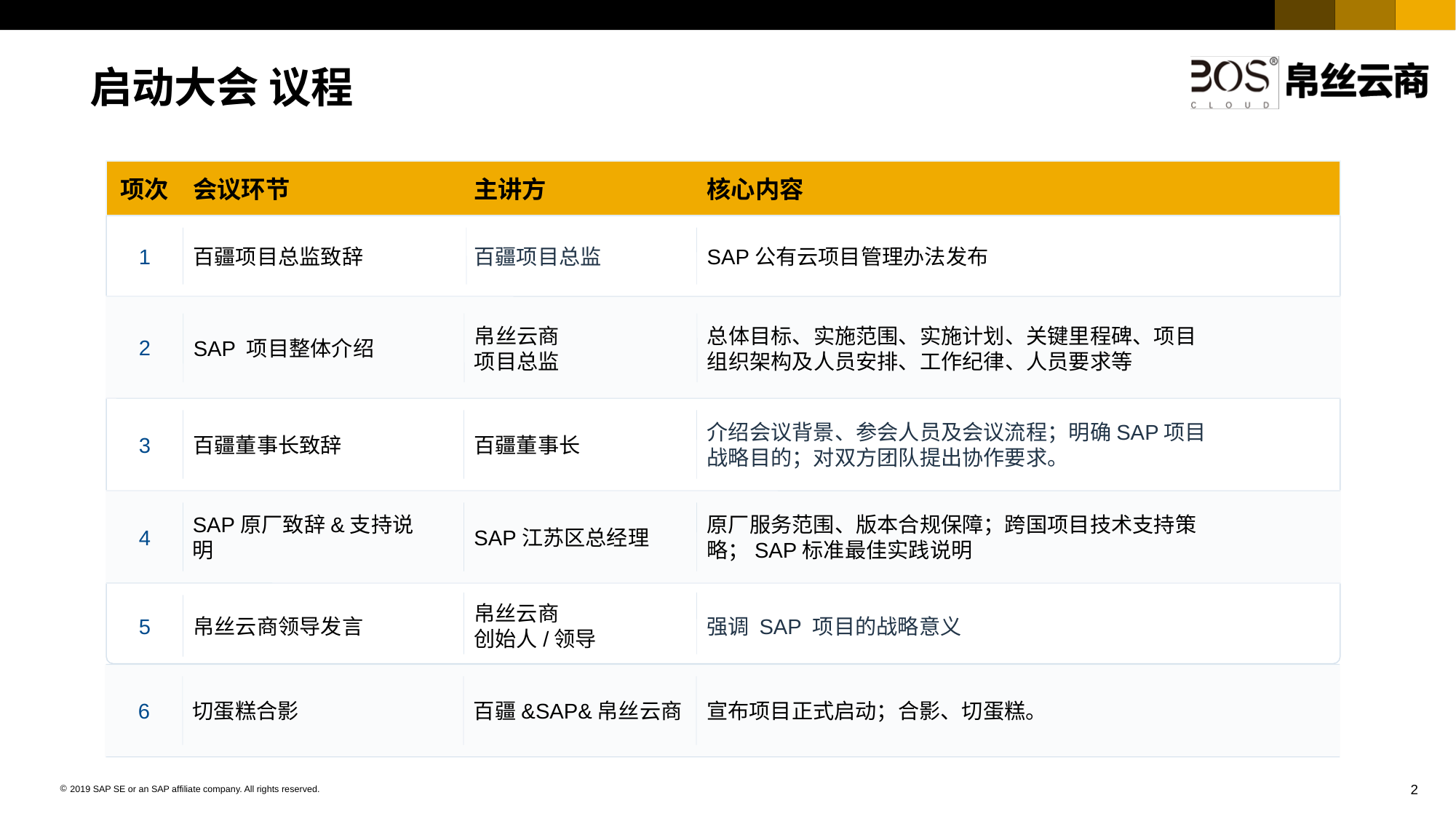

# 启动大会 议程

项次
会议环节
主讲方
核心内容

1
百疆项目总监致辞
百疆项目总监
SAP公有云项目管理办法发布

2
SAP 项目整体介绍
帛丝云商
项目总监
总体目标、实施范围、实施计划、关键里程碑、项目组织架构及人员安排、工作纪律、人员要求等

3
百疆董事长致辞
百疆董事长

介绍会议背景、参会人员及会议流程；明确SAP项目战略目的；对双方团队提出协作要求。

SAP原厂致辞&支持说明
4

SAP江苏区总经理
原厂服务范围、版本合规保障；跨国项目技术支持策略；SAP标准最佳实践说明

5
帛丝云商领导发言
帛丝云商
创始人/领导
强调 SAP 项目的战略意义

6
切蛋糕合影
百疆&SAP&帛丝云商
宣布项目正式启动；合影、切蛋糕。